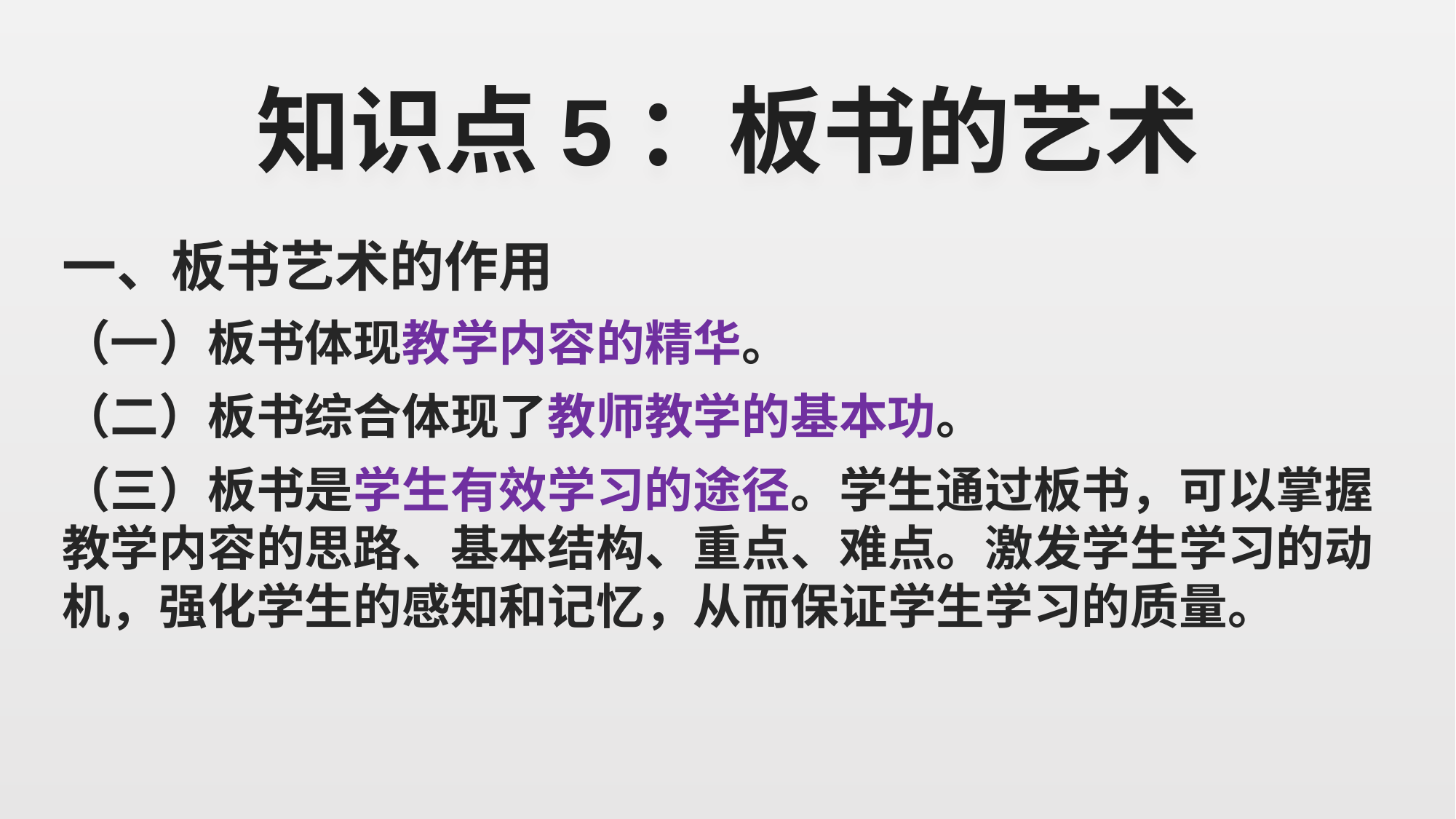

# 知识点5：板书的艺术
一、板书艺术的作用
（一）板书体现教学内容的精华。
（二）板书综合体现了教师教学的基本功。
（三）板书是学生有效学习的途径。学生通过板书，可以掌握教学内容的思路、基本结构、重点、难点。激发学生学习的动机，强化学生的感知和记忆，从而保证学生学习的质量。